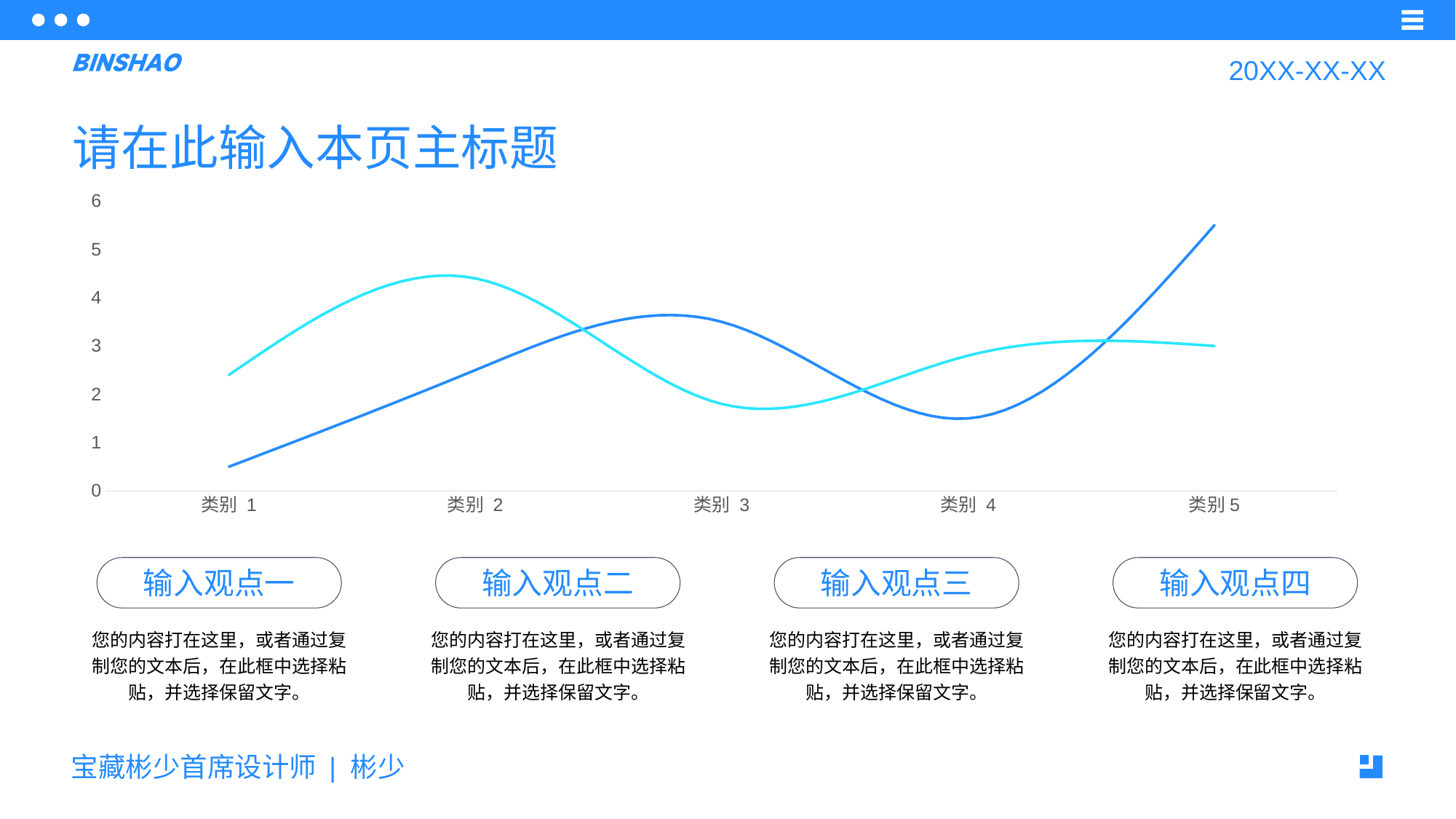

20XX-XX-XX
请在此输入本页主标题

### Chart

| Category | 系列 1 | 系列 2 |
|---|---|---|
| 类别 1 | 0.5 | 2.4 |
| 类别 2 | 2.5 | 4.4 |
| 类别 3 | 3.5 | 1.8 |
| 类别 4 | 1.5 | 2.8 |
| 类别5 | 5.5 | 3.0 |
输入观点一
您的内容打在这里，或者通过复制您的文本后，在此框中选择粘贴，并选择保留文字。

输入观点二
您的内容打在这里，或者通过复制您的文本后，在此框中选择粘贴，并选择保留文字。

输入观点三
您的内容打在这里，或者通过复制您的文本后，在此框中选择粘贴，并选择保留文字。

输入观点四
您的内容打在这里，或者通过复制您的文本后，在此框中选择粘贴，并选择保留文字。
宝藏彬少首席设计师 | 彬少